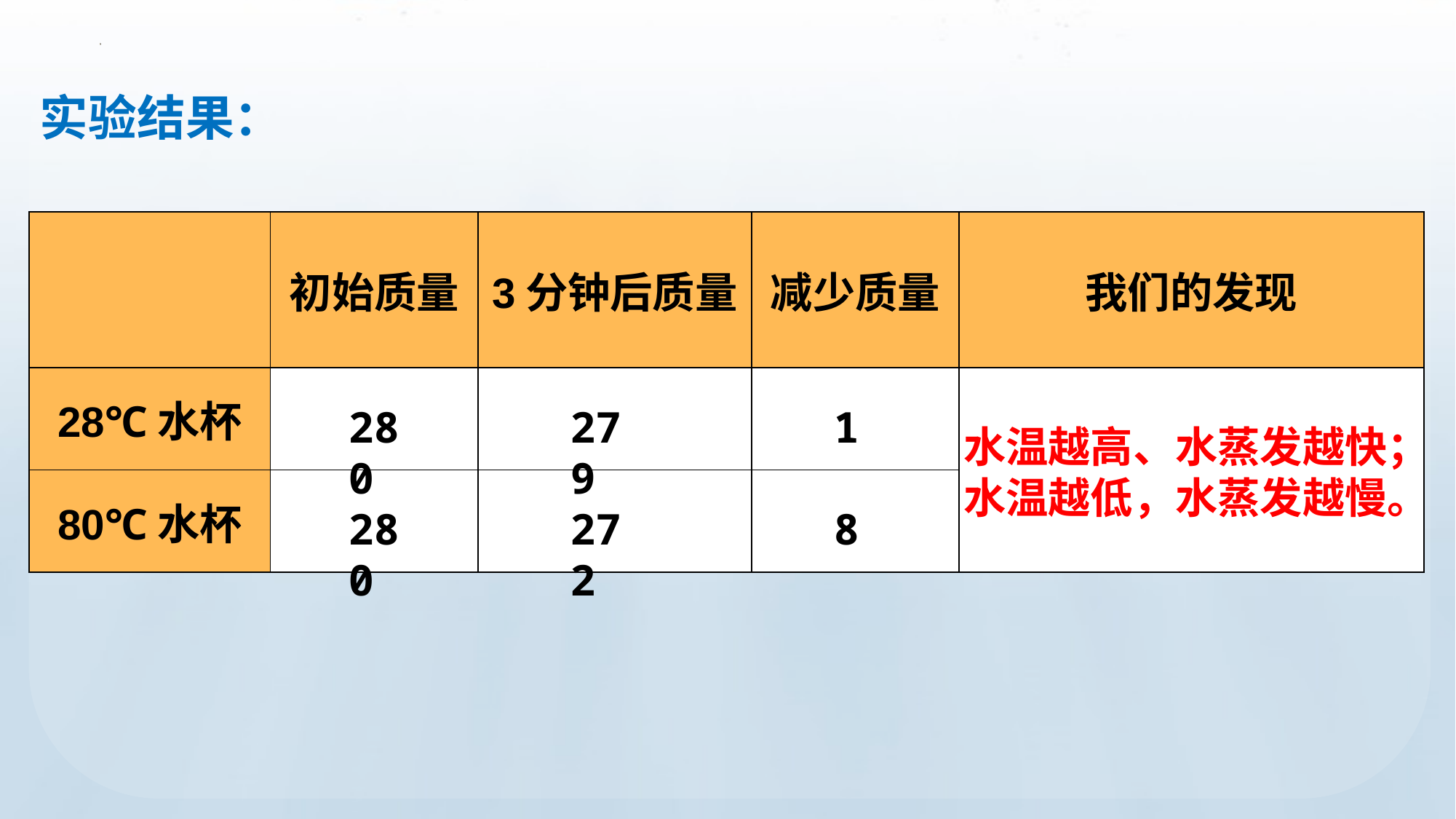

实验结果：
|  | 初始质量 | 3分钟后质量 | 减少质量 | 我们的发现 |
| --- | --- | --- | --- | --- |
| 28℃水杯 |  |  |  |  |
| 80℃水杯 |  |  |  |  |
280
279
1
水温越高、水蒸发越快；
水温越低，水蒸发越慢。
280
272
8